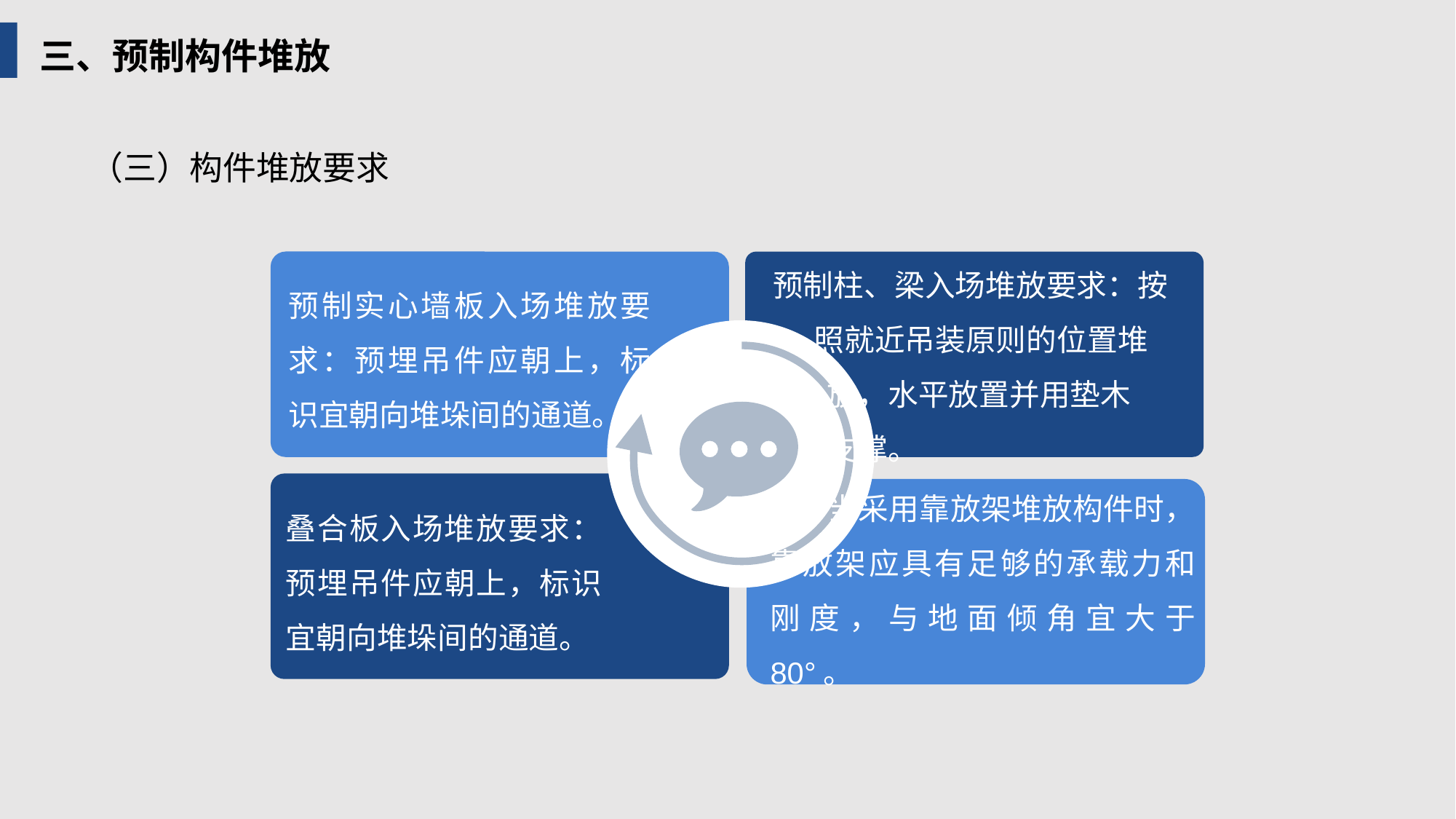

三、预制构件堆放
（三）构件堆放要求

预制柱、梁入场堆放要求：按
     照就近吊装原则的位置堆
       放，水平放置并用垫木
       支撑。

预制实心墙板入场堆放要求：预埋吊件应朝上，标识宜朝向堆垛间的通道。

       当采用靠放架堆放构件时，靠放架应具有足够的承载力和刚度，与地面倾角宜大于 80°。

叠合板入场堆放要求：预埋吊件应朝上，标识宜朝向堆垛间的通道。